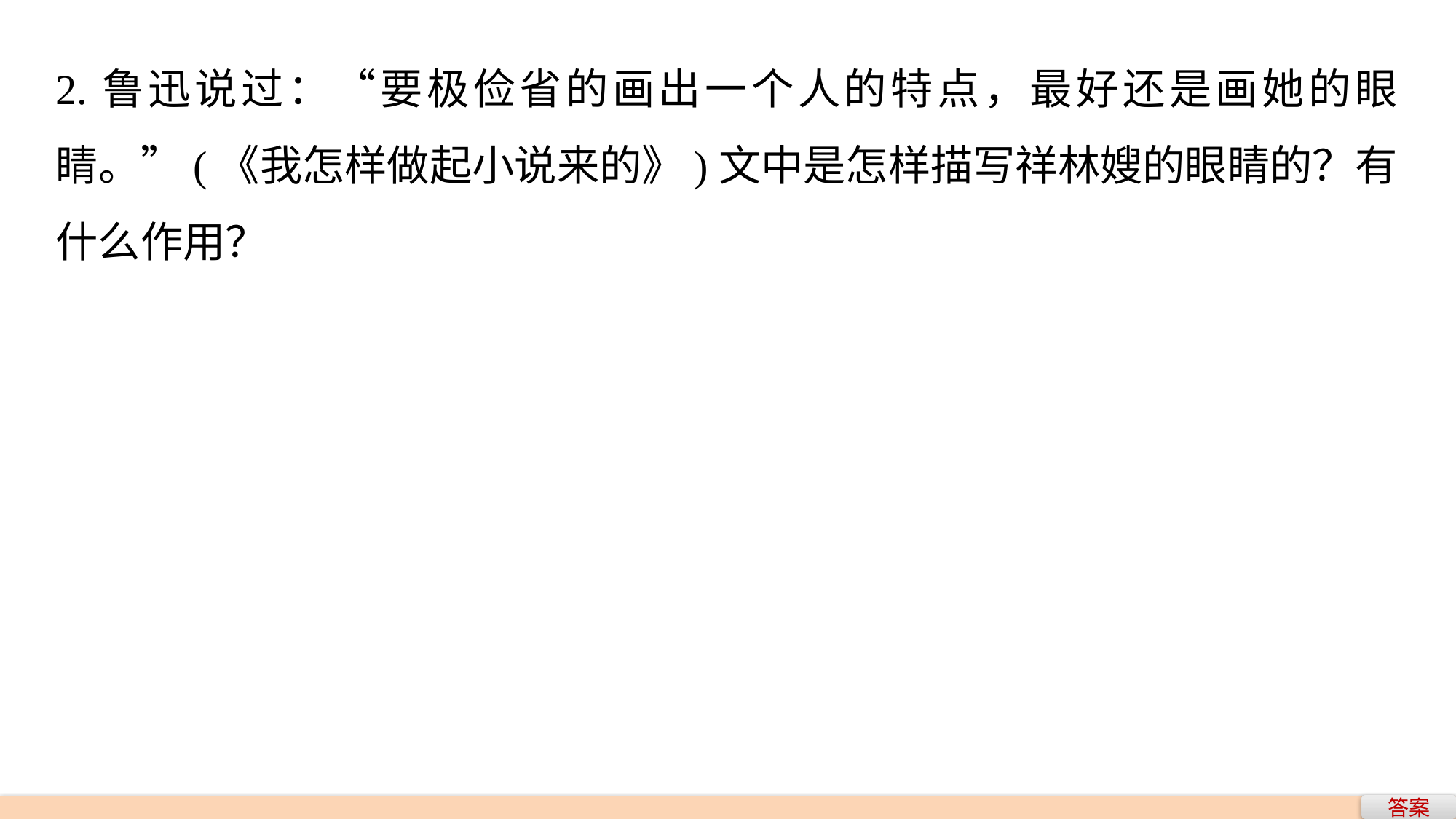

2.鲁迅说过：“要极俭省的画出一个人的特点，最好还是画她的眼睛。”(《我怎样做起小说来的》)文中是怎样描写祥林嫂的眼睛的？有什么作用？
答案